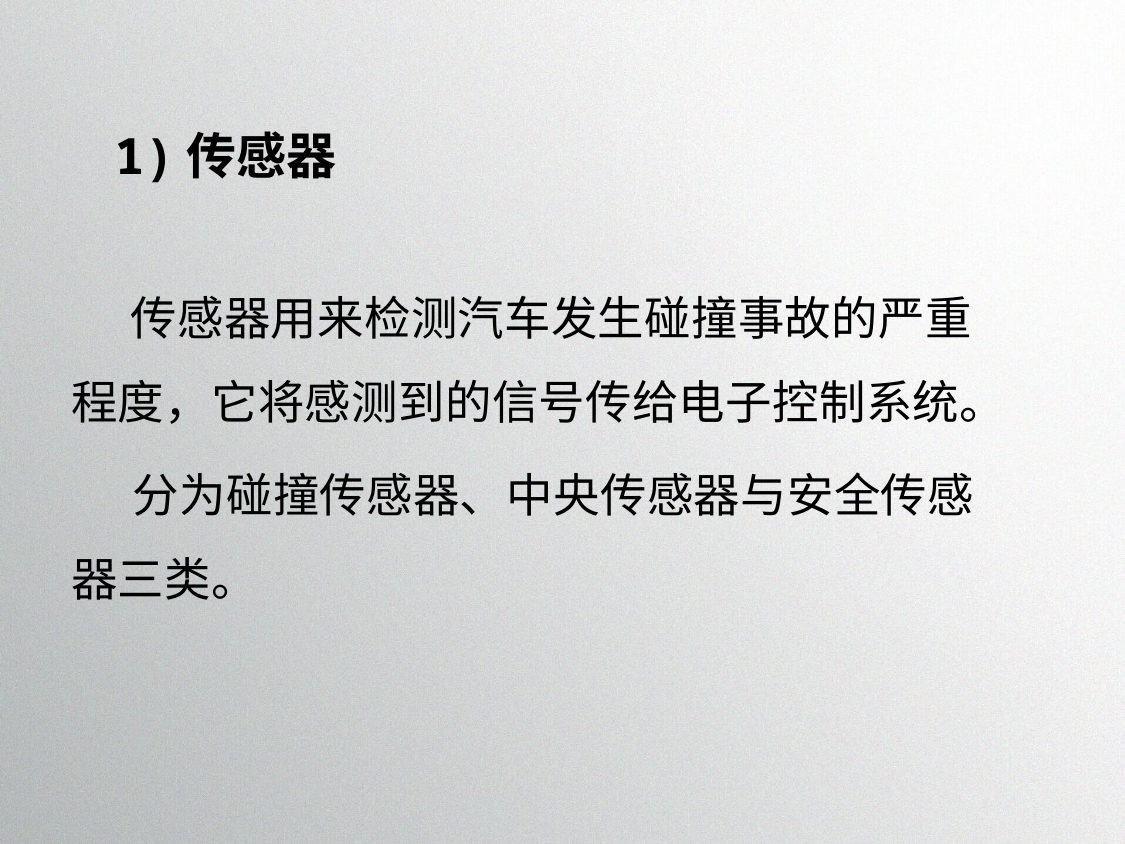

# 1)传感器
  传感器用来检测汽车发生碰撞事故的严重程度，它将感测到的信号传给电子控制系统。
  分为碰撞传感器、中央传感器与安全传感器三类。